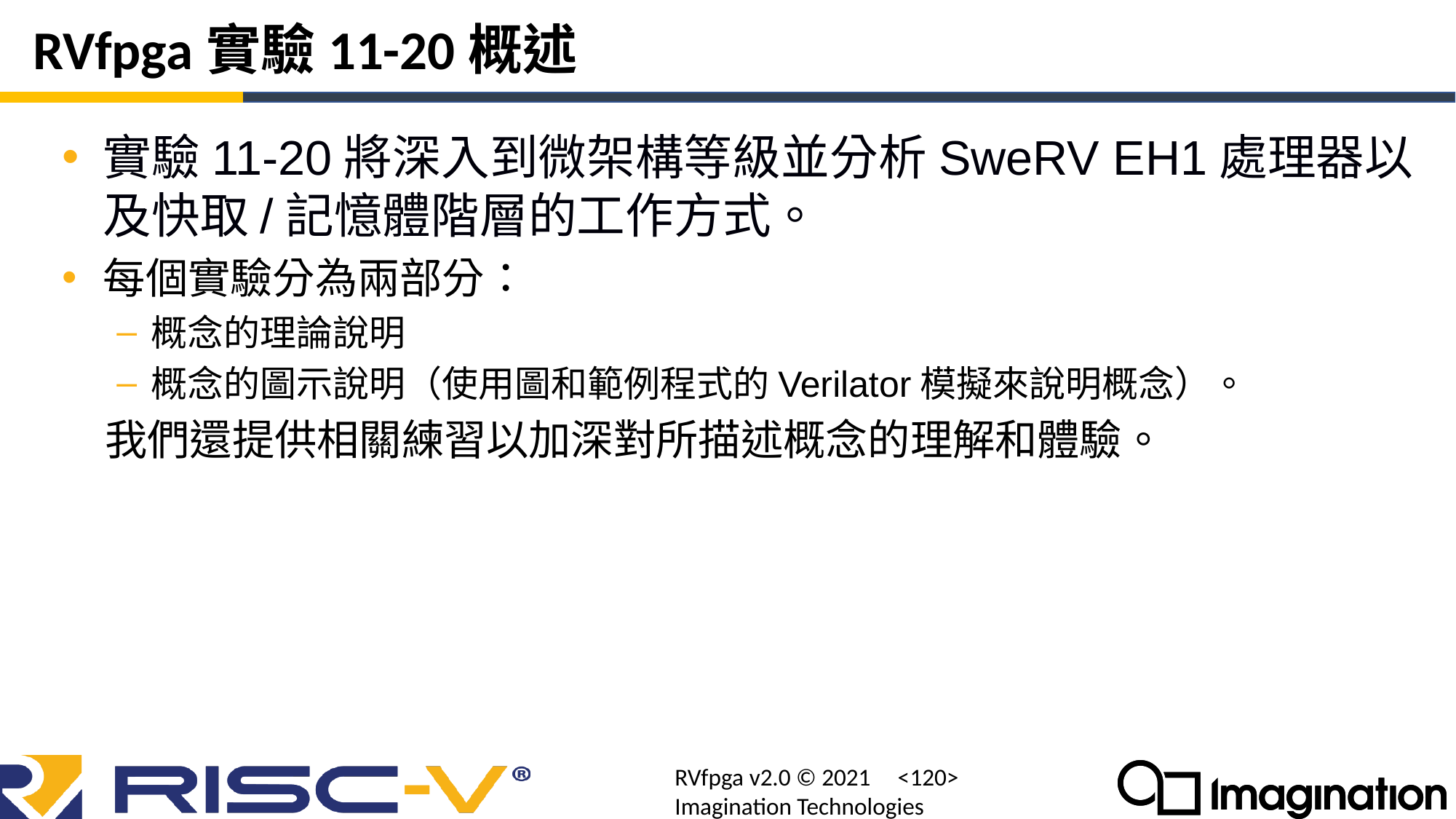

# RVfpga實驗11-20概述
實驗11-20將深入到微架構等級並分析SweRV EH1處理器以及快取/記憶體階層的工作方式。
每個實驗分為兩部分：
概念的理論說明
概念的圖示說明（使用圖和範例程式的Verilator模擬來說明概念）。
我們還提供相關練習以加深對所描述概念的理解和體驗。